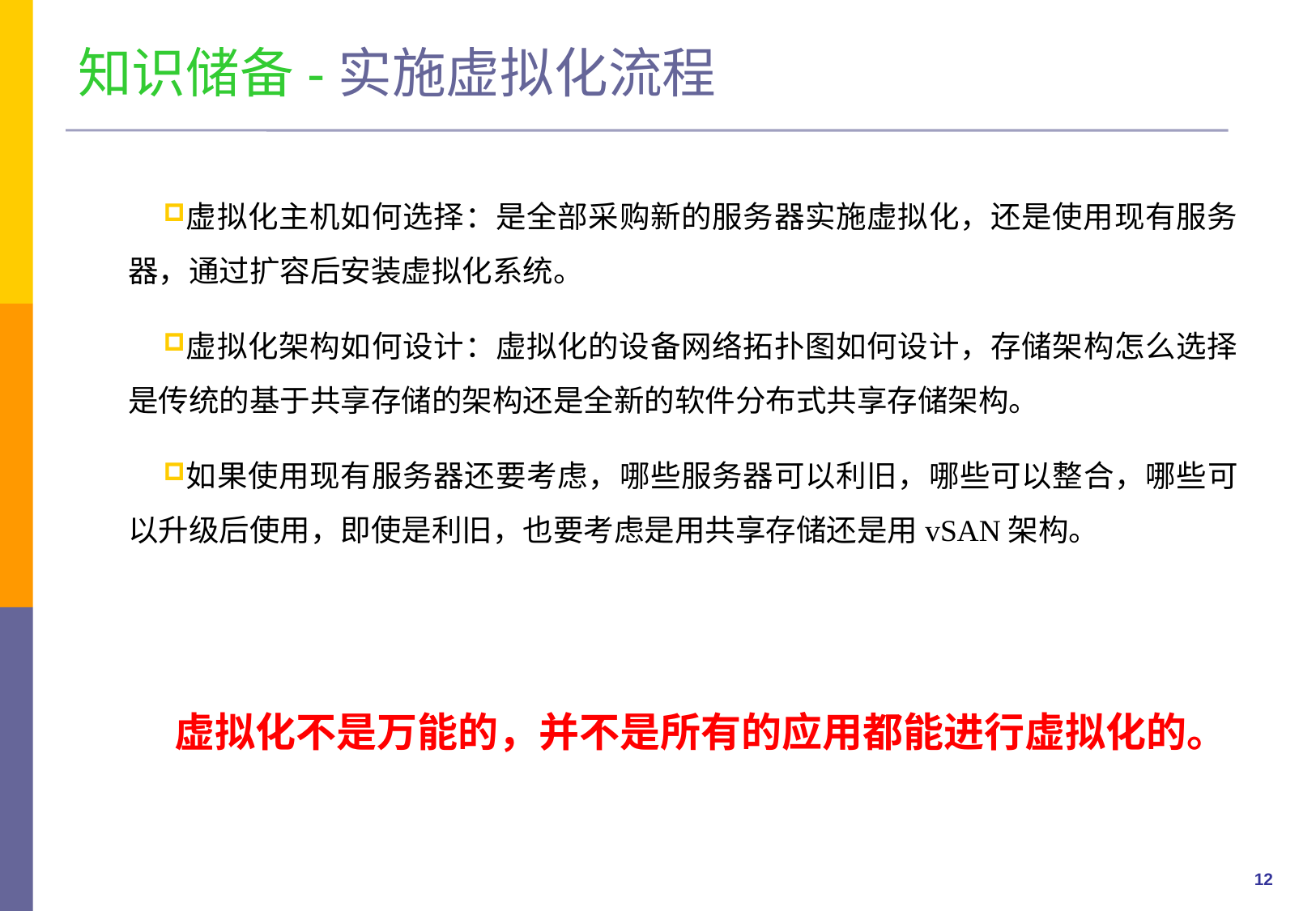

知识储备-实施虚拟化流程
虚拟化主机如何选择：是全部采购新的服务器实施虚拟化，还是使用现有服务器，通过扩容后安装虚拟化系统。
虚拟化架构如何设计：虚拟化的设备网络拓扑图如何设计，存储架构怎么选择是传统的基于共享存储的架构还是全新的软件分布式共享存储架构。
如果使用现有服务器还要考虑，哪些服务器可以利旧，哪些可以整合，哪些可以升级后使用，即使是利旧，也要考虑是用共享存储还是用vSAN架构。

    虚拟化不是万能的，并不是所有的应用都能进行虚拟化的。
12